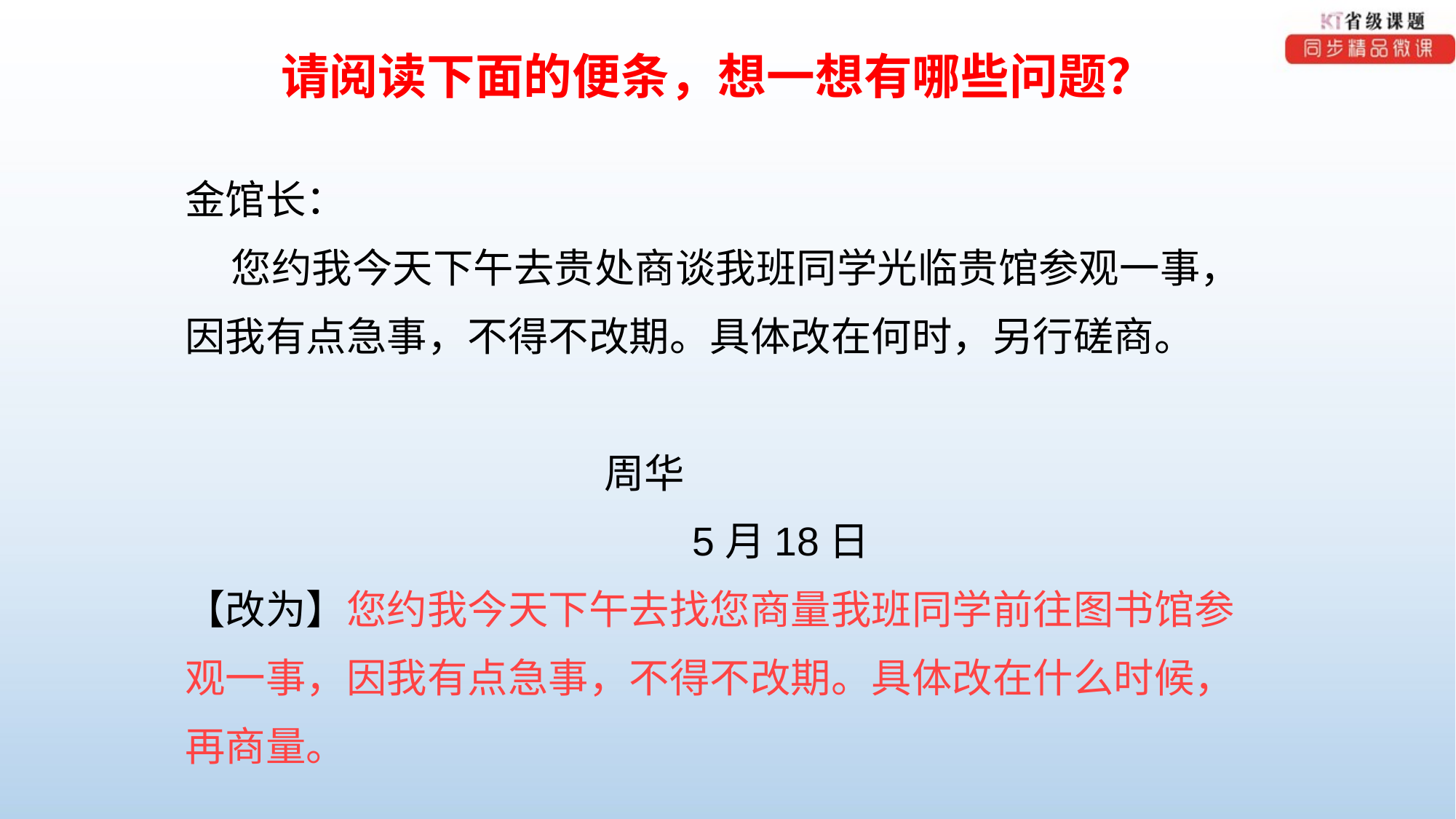

请阅读下面的便条，想一想有哪些问题？
金馆长：
    您约我今天下午去贵处商谈我班同学光临贵馆参观一事，
因我有点急事，不得不改期。具体改在何时，另行磋商。
                                             周华
                                             5月18日
【改为】您约我今天下午去找您商量我班同学前往图书馆参观一事，因我有点急事，不得不改期。具体改在什么时候，再商量。